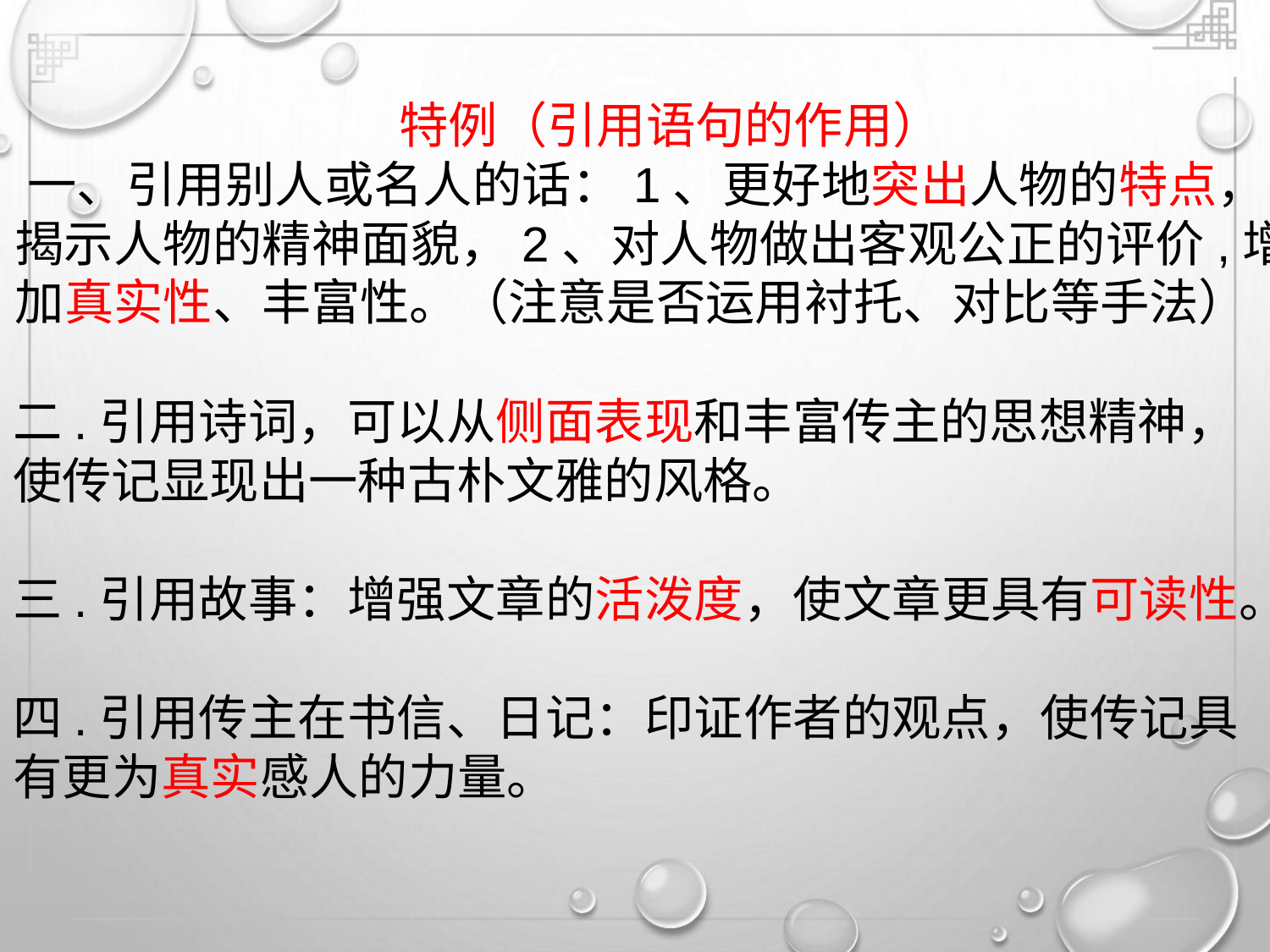

特例（引用语句的作用）
一、引用别人或名人的话：1、更好地突出人物的特点，
揭示人物的精神面貌，2、对人物做出客观公正的评价,增
加真实性、丰富性。（注意是否运用衬托、对比等手法）
二.引用诗词，可以从侧面表现和丰富传主的思想精神，
使传记显现出一种古朴文雅的风格。
三.引用故事：增强文章的活泼度，使文章更具有可读性。
四.引用传主在书信、日记：印证作者的观点，使传记具
有更为真实感人的力量。